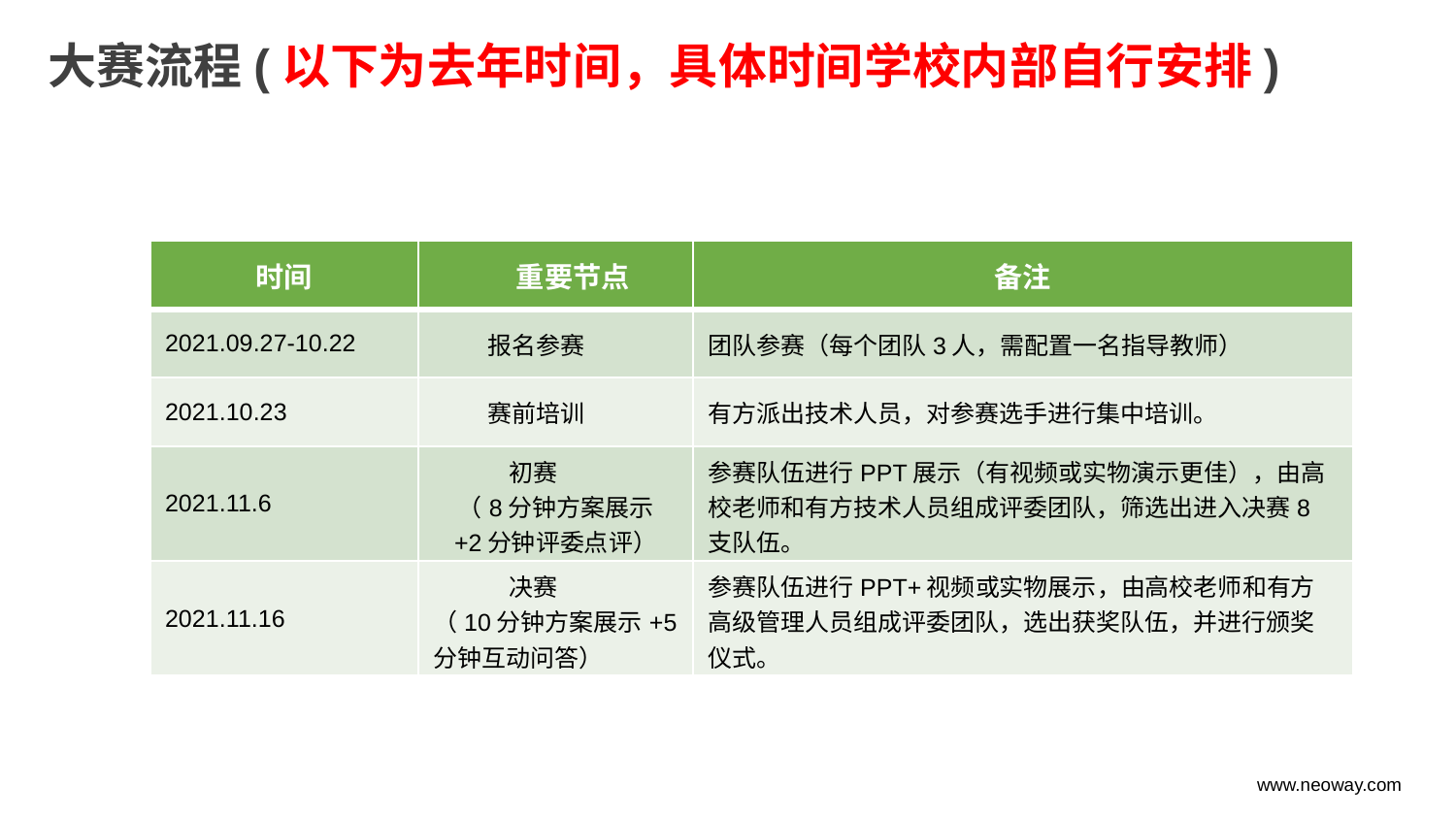

大赛流程(以下为去年时间，具体时间学校内部自行安排)
| 时间 | 重要节点 | 备注 |
| --- | --- | --- |
| 2021.09.27-10.22 | 报名参赛 | 团队参赛（每个团队3人，需配置一名指导教师） |
| 2021.10.23 | 赛前培训 | 有方派出技术人员，对参赛选手进行集中培训。 |
| 2021.11.6 | 初赛 （8分钟方案展示 +2分钟评委点评） | 参赛队伍进行PPT展示（有视频或实物演示更佳），由高校老师和有方技术人员组成评委团队，筛选出进入决赛8支队伍。 |
| 2021.11.16 | 决赛 （10分钟方案展示+5分钟互动问答） | 参赛队伍进行PPT+视频或实物展示，由高校老师和有方高级管理人员组成评委团队，选出获奖队伍，并进行颁奖仪式。 |